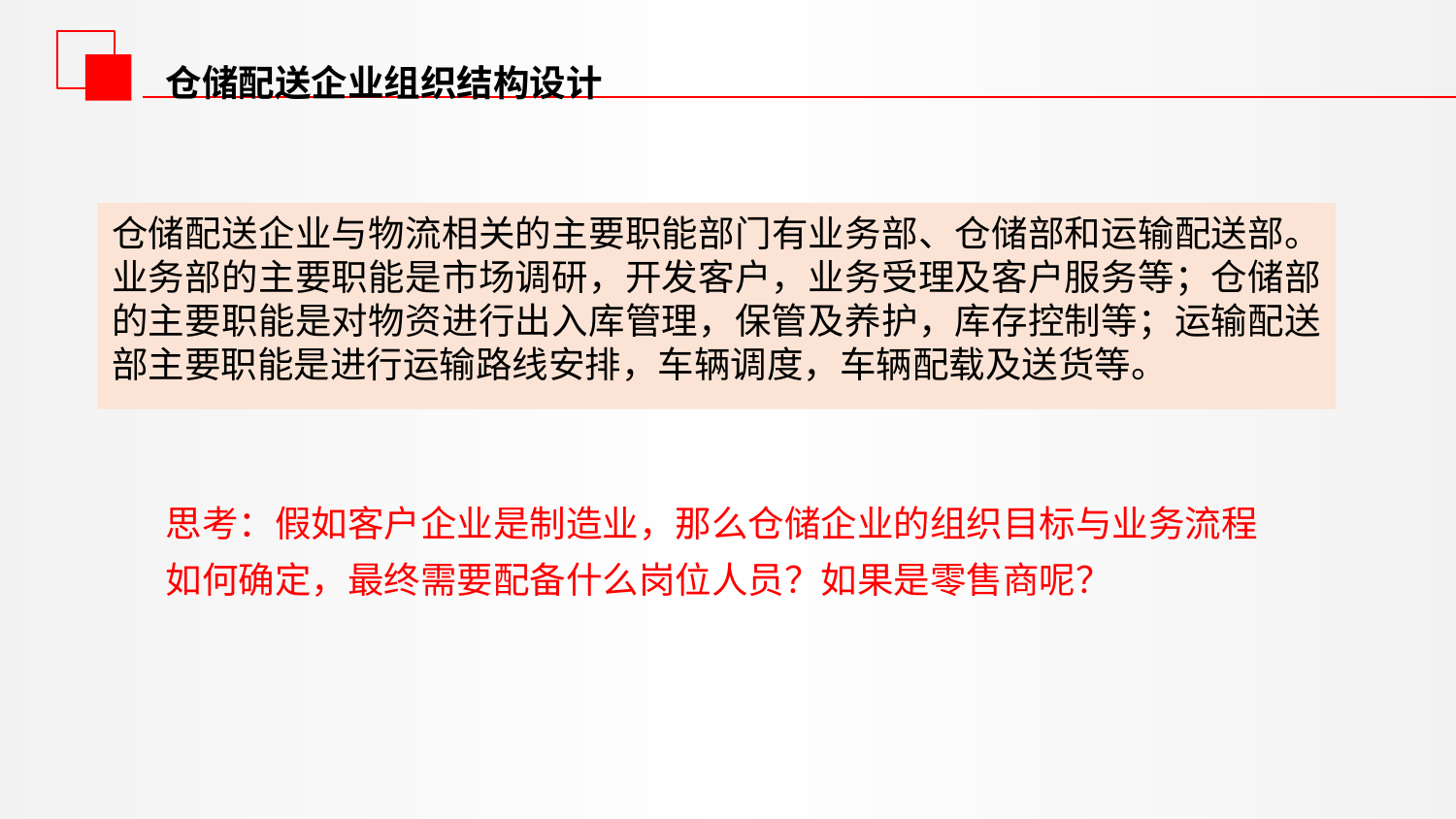

仓储配送企业组织结构设计
仓储配送企业与物流相关的主要职能部门有业务部、仓储部和运输配送部。业务部的主要职能是市场调研，开发客户，业务受理及客户服务等；仓储部的主要职能是对物资进行出入库管理，保管及养护，库存控制等；运输配送部主要职能是进行运输路线安排，车辆调度，车辆配载及送货等。
思考：假如客户企业是制造业，那么仓储企业的组织目标与业务流程如何确定，最终需要配备什么岗位人员？如果是零售商呢？